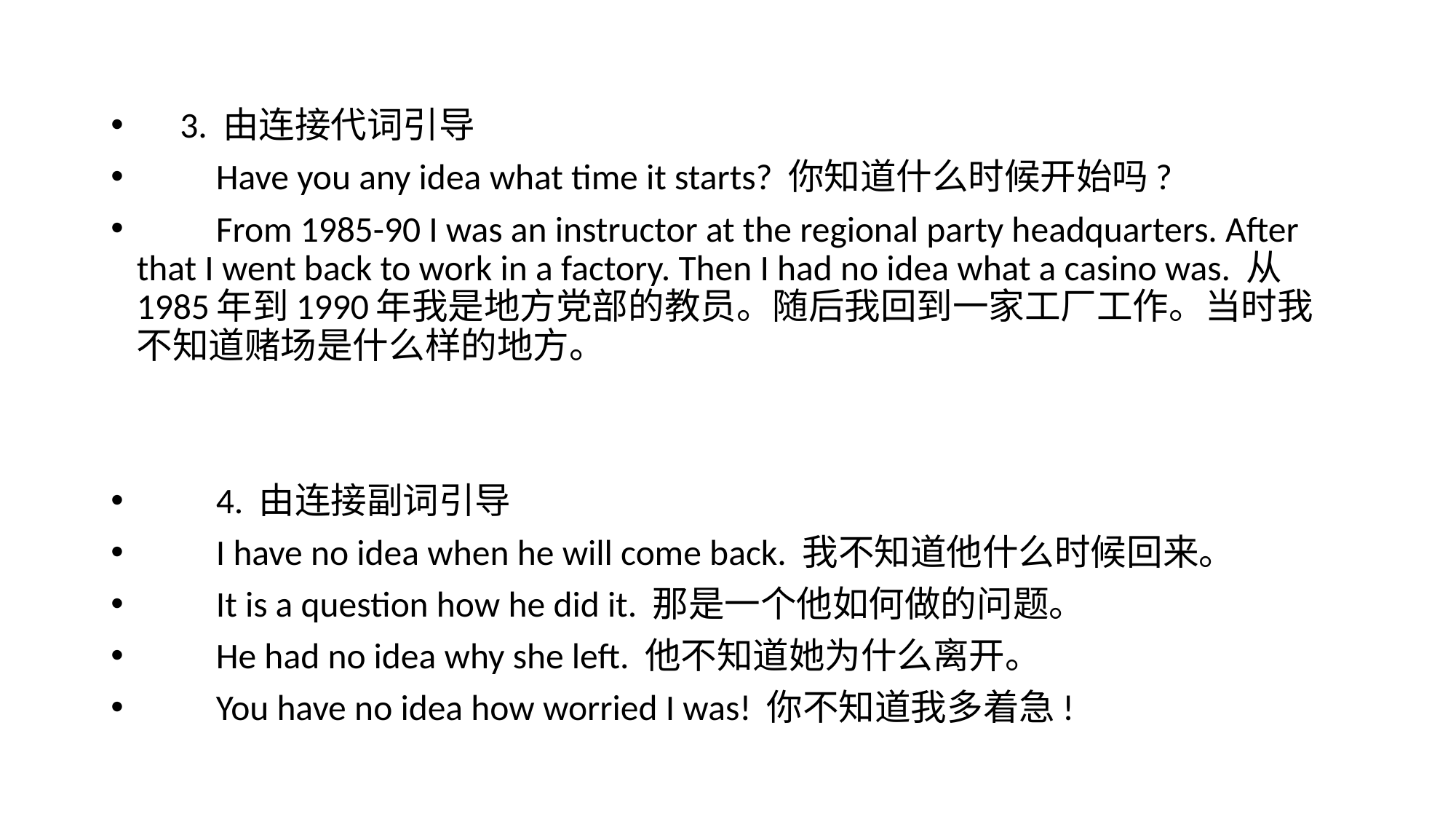

#
　3. 由连接代词引导
　　Have you any idea what time it starts? 你知道什么时候开始吗?
　　From 1985-90 I was an instructor at the regional party headquarters. After that I went back to work in a factory. Then I had no idea what a casino was. 从1985年到1990年我是地方党部的教员。随后我回到一家工厂工作。当时我不知道赌场是什么样的地方。

　　4. 由连接副词引导
　　I have no idea when he will come back. 我不知道他什么时候回来。
　　It is a question how he did it. 那是一个他如何做的问题。
　　He had no idea why she left. 他不知道她为什么离开。
　　You have no idea how worried I was! 你不知道我多着急!